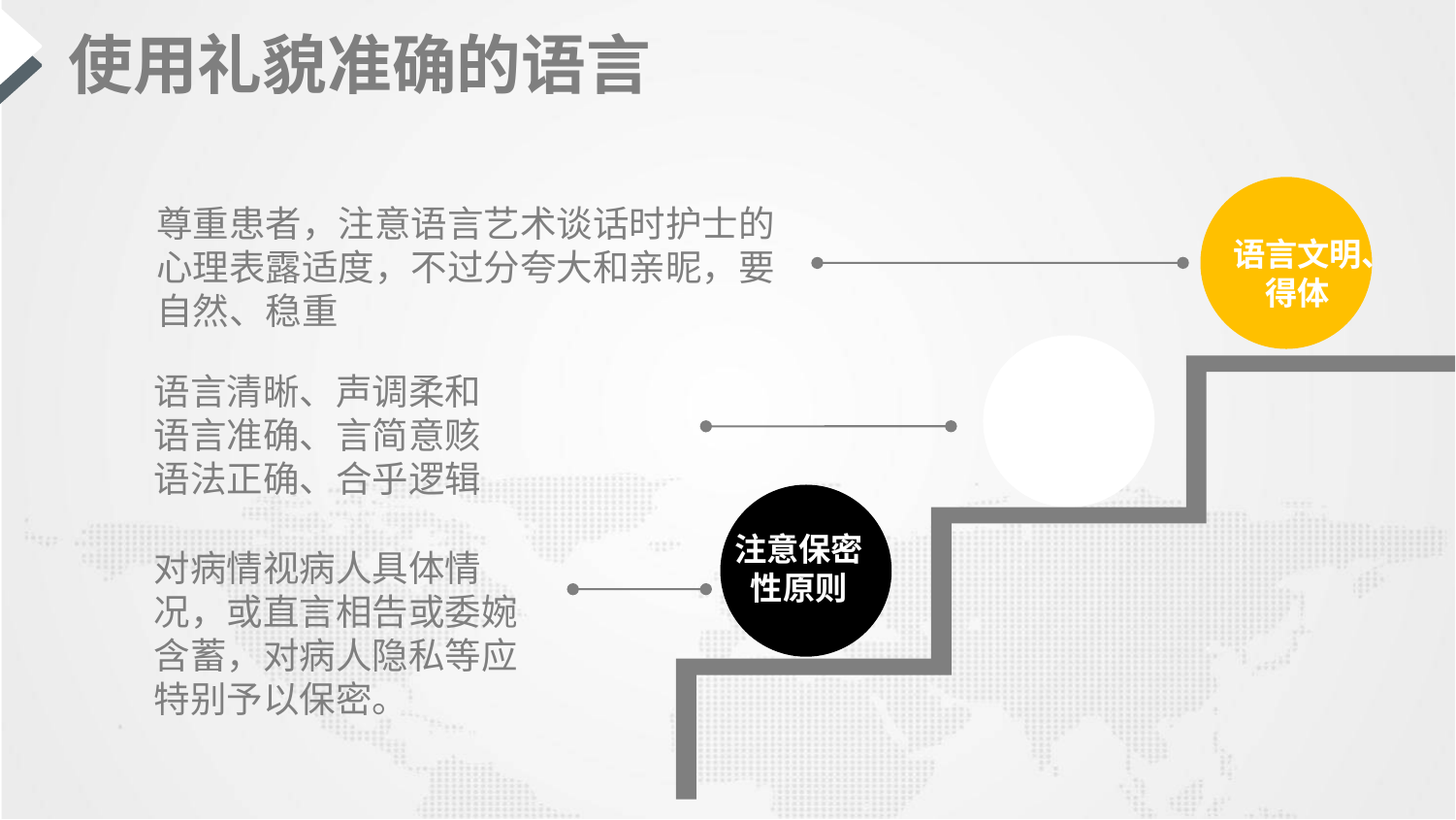

使用礼貌准确的语言

尊重患者，注意语言艺术谈话时护士的心理表露适度，不过分夸大和亲昵，要自然、稳重
语言文明、得体

语言清晰、声调柔和
语言准确、言简意赅
语法正确、合乎逻辑
语言准确、规范

注意保密性原则
对病情视病人具体情况，或直言相告或委婉含蓄，对病人隐私等应特别予以保密。